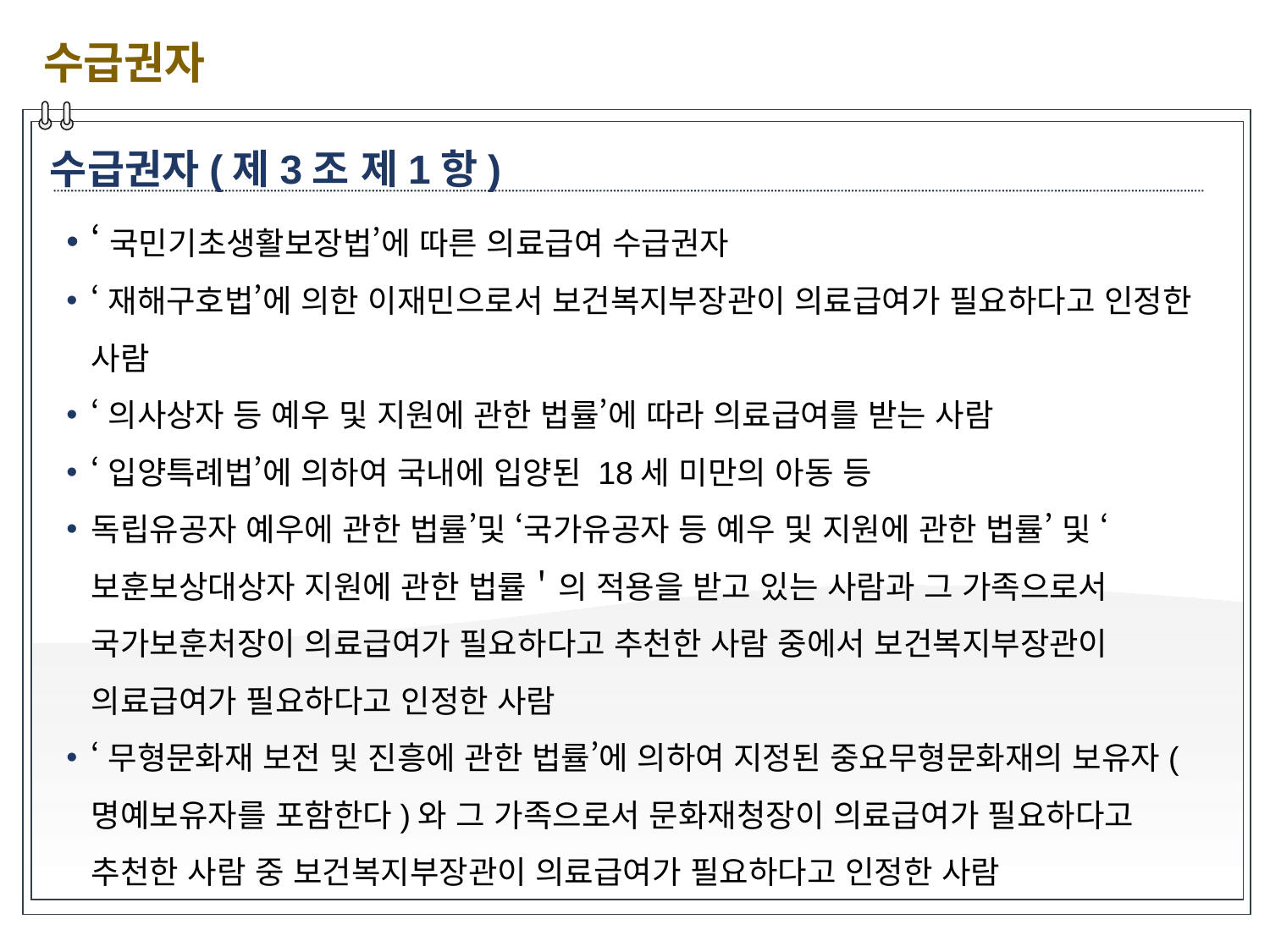

수급권자

수급권자(제3조 제1항)

‘국민기초생활보장법’에 따른 의료급여 수급권자
‘재해구호법’에 의한 이재민으로서 보건복지부장관이 의료급여가 필요하다고 인정한 사람
‘의사상자 등 예우 및 지원에 관한 법률’에 따라 의료급여를 받는 사람
‘입양특례법’에 의하여 국내에 입양된 18세 미만의 아동 등
독립유공자 예우에 관한 법률’및 ‘국가유공자 등 예우 및 지원에 관한 법률’ 및 ‘보훈보상대상자 지원에 관한 법률＇의 적용을 받고 있는 사람과 그 가족으로서 국가보훈처장이 의료급여가 필요하다고 추천한 사람 중에서 보건복지부장관이 의료급여가 필요하다고 인정한 사람
‘무형문화재 보전 및 진흥에 관한 법률’에 의하여 지정된 중요무형문화재의 보유자(명예보유자를 포함한다)와 그 가족으로서 문화재청장이 의료급여가 필요하다고 추천한 사람 중 보건복지부장관이 의료급여가 필요하다고 인정한 사람